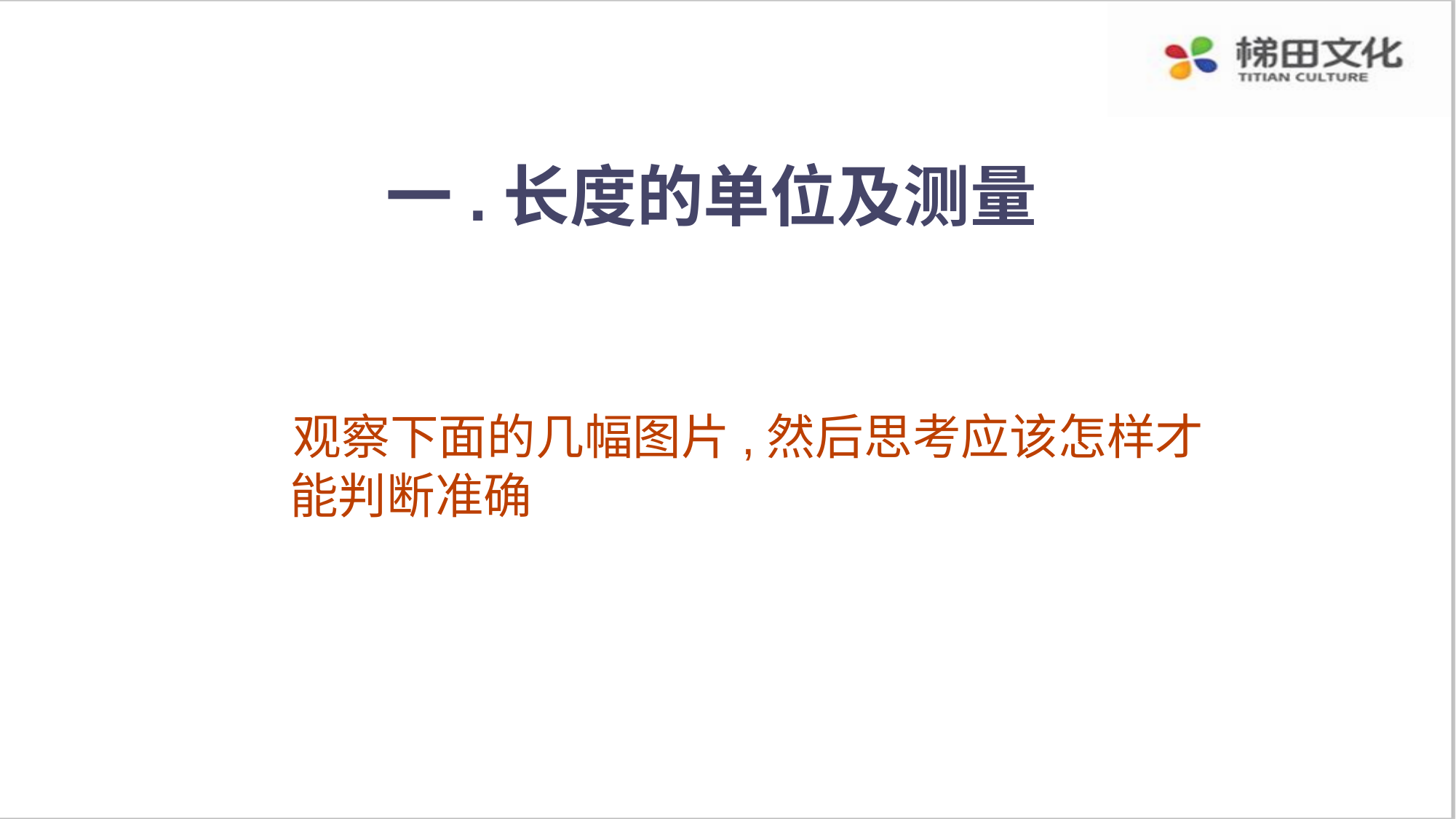

# 一.长度的单位及测量

   观察下面的几幅图片,然后思考应该怎样才能判断准确